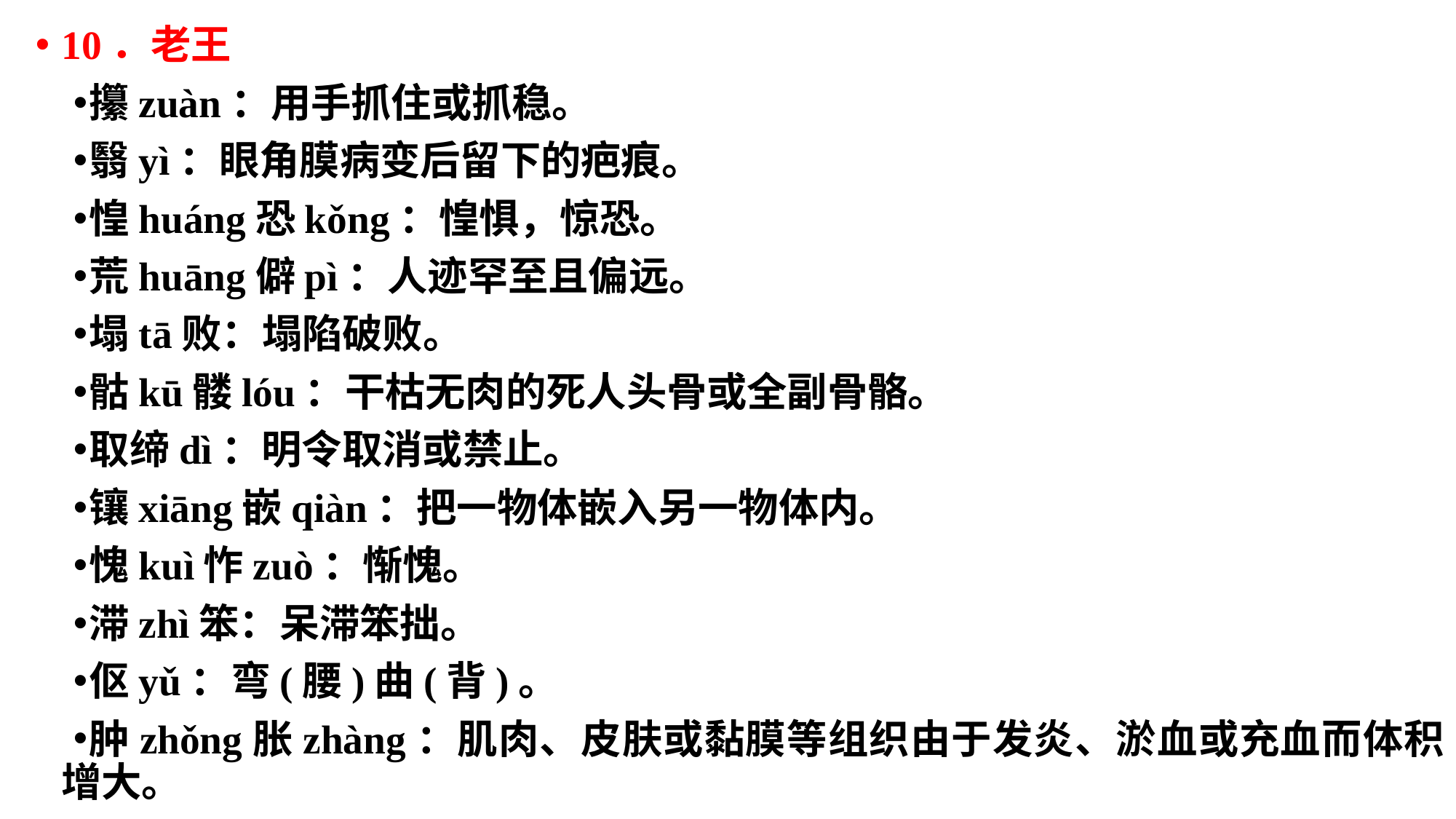

10．老王
攥zuàn：用手抓住或抓稳。
翳yì：眼角膜病变后留下的疤痕。
惶huáng恐kǒng：惶惧，惊恐。
荒huāng僻pì：人迹罕至且偏远。
塌tā败：塌陷破败。
骷kū髅lóu：干枯无肉的死人头骨或全副骨骼。
取缔dì：明令取消或禁止。
镶xiāng嵌qiàn：把一物体嵌入另一物体内。
愧kuì怍zuò：惭愧。
滞zhì笨：呆滞笨拙。
伛yǔ：弯(腰)曲(背)。
肿zhǒng胀zhàng：肌肉、皮肤或黏膜等组织由于发炎、淤血或充血而体积增大。